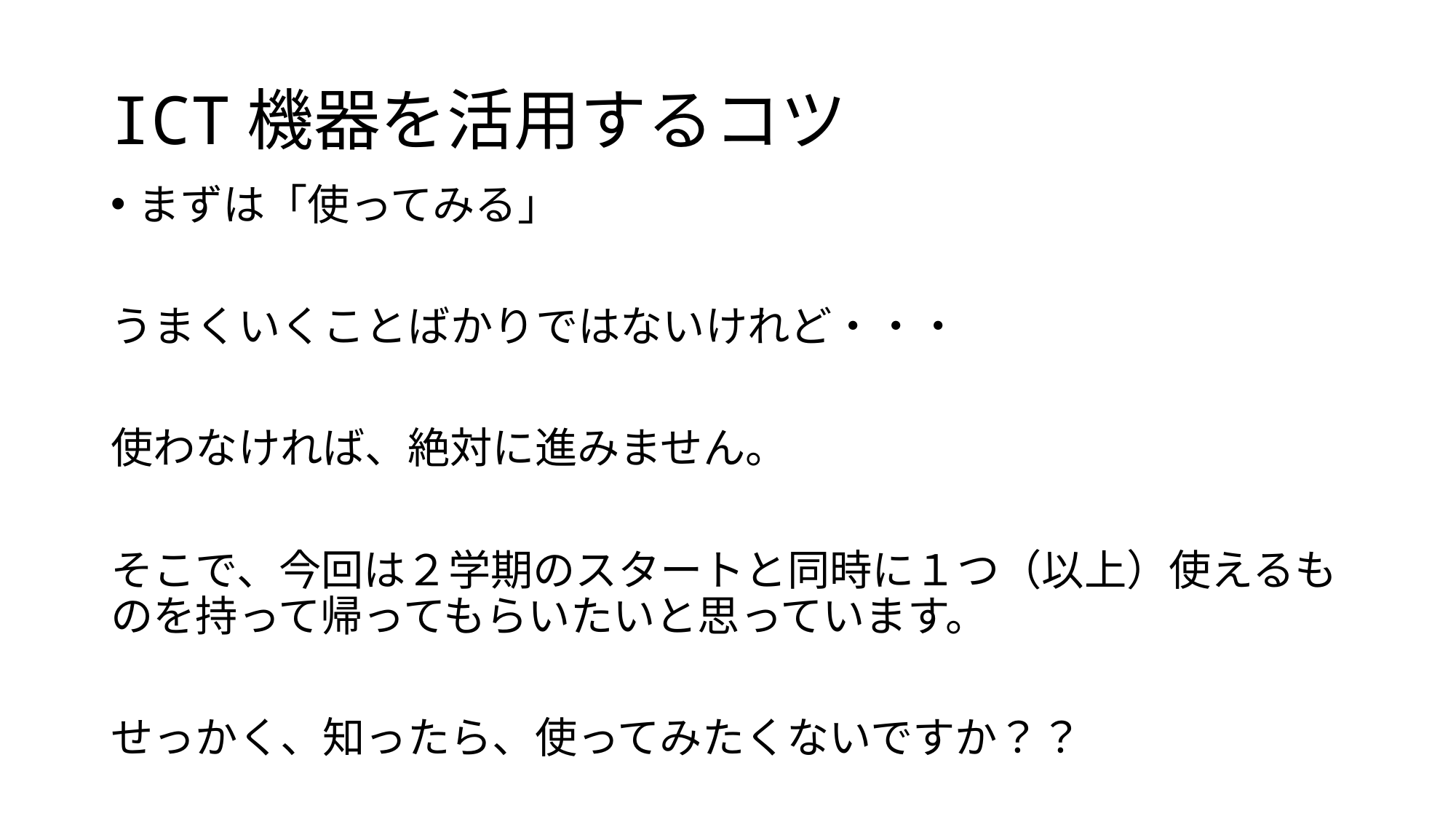

# ICT機器を活用するコツ
まずは「使ってみる」

うまくいくことばかりではないけれど・・・

使わなければ、絶対に進みません。

そこで、今回は２学期のスタートと同時に１つ（以上）使えるものを持って帰ってもらいたいと思っています。

せっかく、知ったら、使ってみたくないですか？？